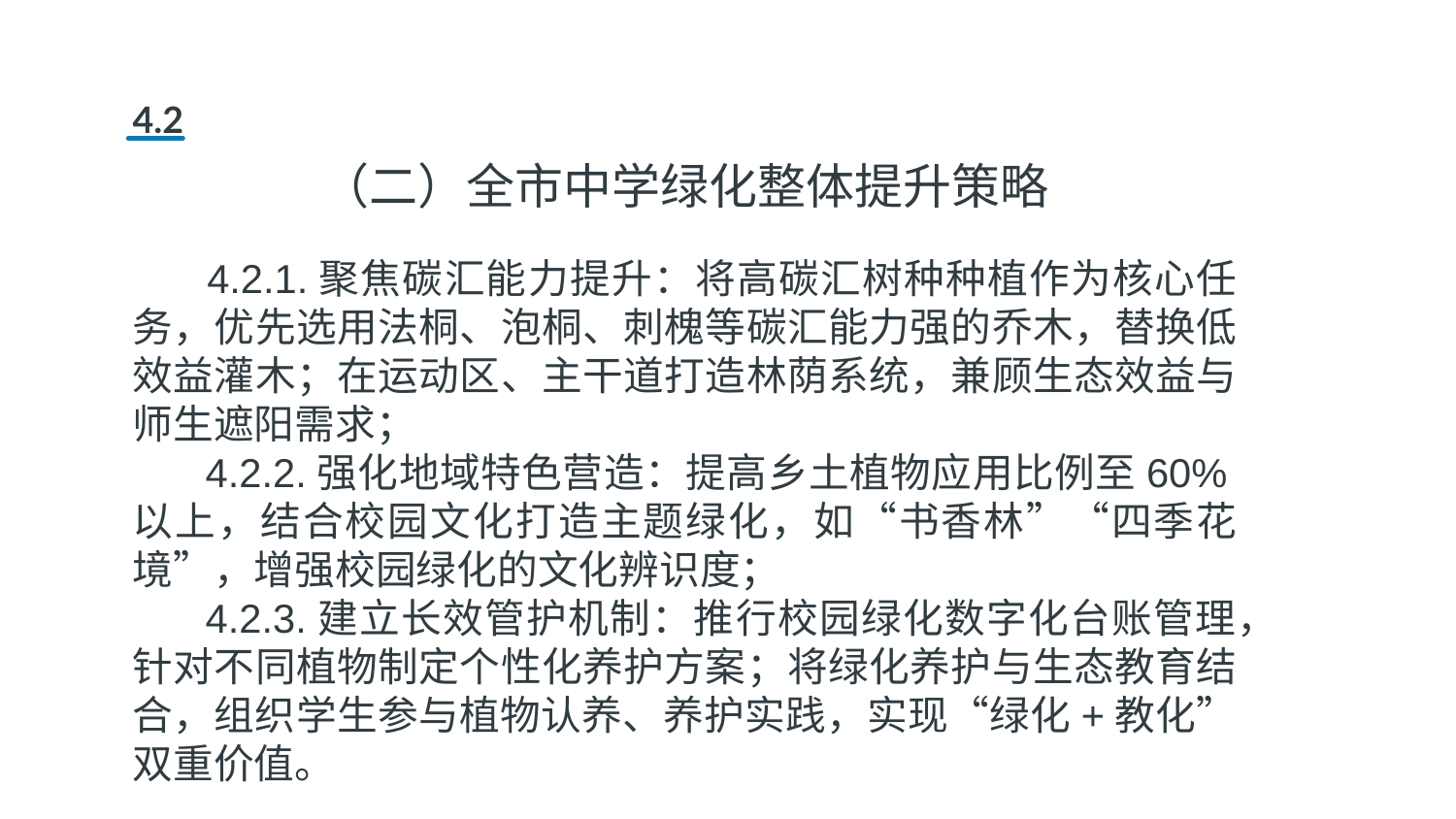

4.2
（二）全市中学绿化整体提升策略
      4.2.1.聚焦碳汇能力提升：将高碳汇树种种植作为核心任务，优先选用法桐、泡桐、刺槐等碳汇能力强的乔木，替换低效益灌木；在运动区、主干道打造林荫系统，兼顾生态效益与师生遮阳需求；
4.2.2.强化地域特色营造：提高乡土植物应用比例至60%以上，结合校园文化打造主题绿化，如“书香林”“四季花境”，增强校园绿化的文化辨识度；
4.2.3.建立长效管护机制：推行校园绿化数字化台账管理，针对不同植物制定个性化养护方案；将绿化养护与生态教育结合，组织学生参与植物认养、养护实践，实现“绿化+教化”双重价值。